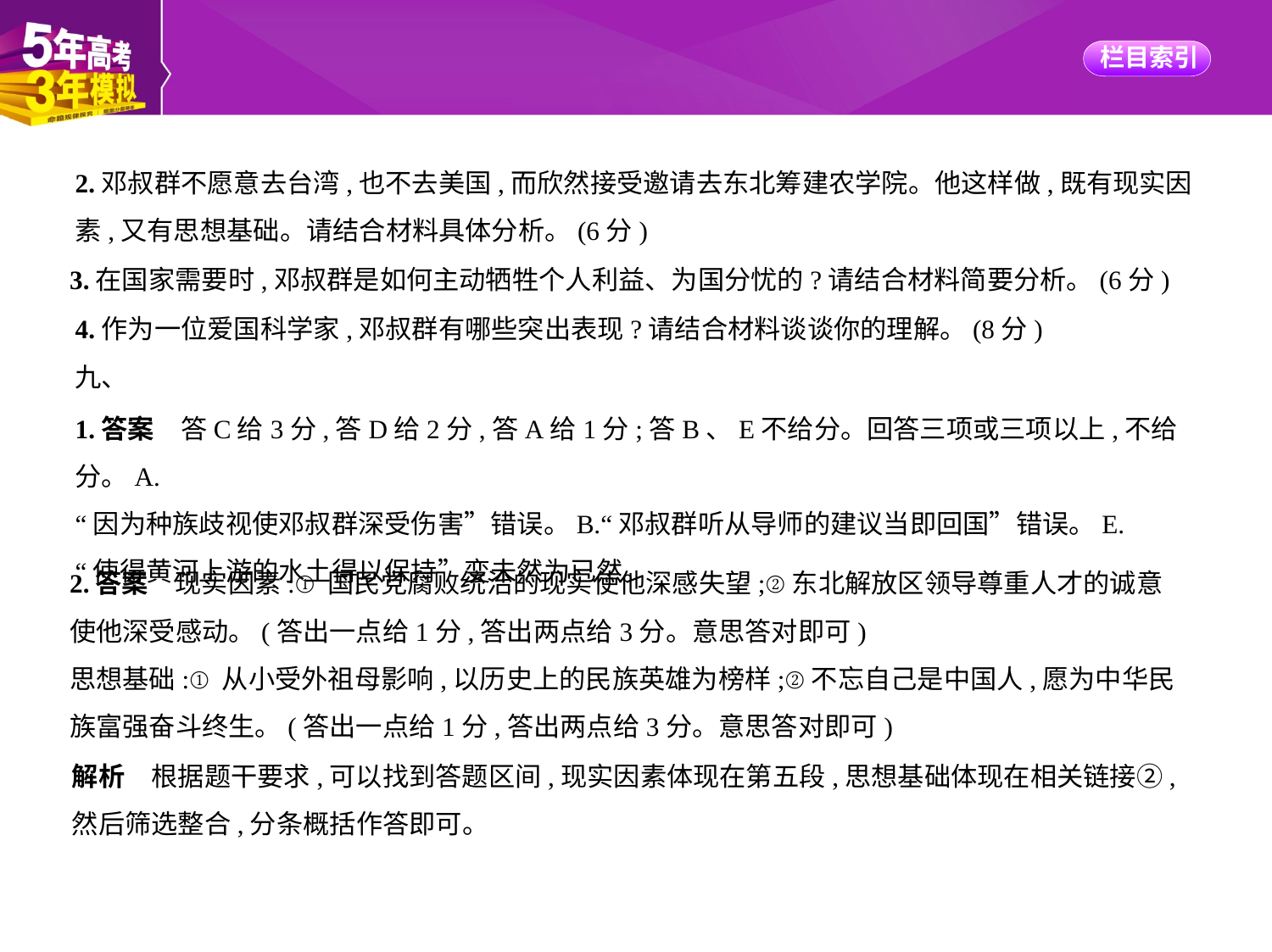

2.邓叔群不愿意去台湾,也不去美国,而欣然接受邀请去东北筹建农学院。他这样做,既有现实因
素,又有思想基础。请结合材料具体分析。(6分)
3.在国家需要时,邓叔群是如何主动牺牲个人利益、为国分忧的?请结合材料简要分析。(6分)
4.作为一位爱国科学家,邓叔群有哪些突出表现?请结合材料谈谈你的理解。(8分)
九、
1.答案　答C给3分,答D给2分,答A给1分;答B、E不给分。回答三项或三项以上,不给分。A.
“因为种族歧视使邓叔群深受伤害”错误。B.“邓叔群听从导师的建议当即回国”错误。E.
“使得黄河上游的水土得以保持”变未然为已然。
2.答案　现实因素:①国民党腐败统治的现实使他深感失望;②东北解放区领导尊重人才的诚意
使他深受感动。(答出一点给1分,答出两点给3分。意思答对即可)
思想基础:①从小受外祖母影响,以历史上的民族英雄为榜样;②不忘自己是中国人,愿为中华民
族富强奋斗终生。(答出一点给1分,答出两点给3分。意思答对即可)
解析　根据题干要求,可以找到答题区间,现实因素体现在第五段,思想基础体现在相关链接②,
然后筛选整合,分条概括作答即可。